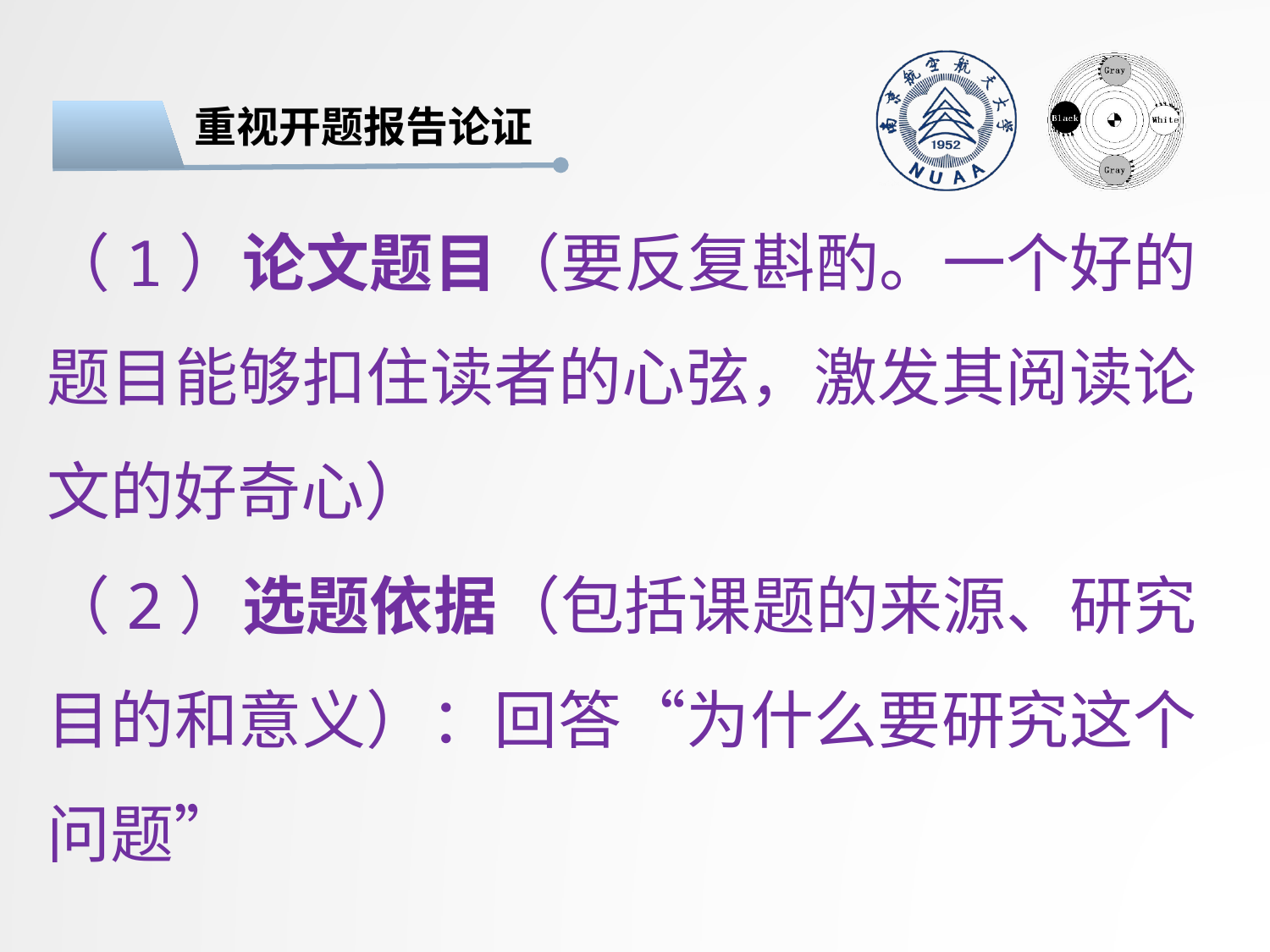

重视开题报告论证
（1）论文题目（要反复斟酌。一个好的题目能够扣住读者的心弦，激发其阅读论文的好奇心）
（2）选题依据（包括课题的来源、研究目的和意义）：回答“为什么要研究这个问题”